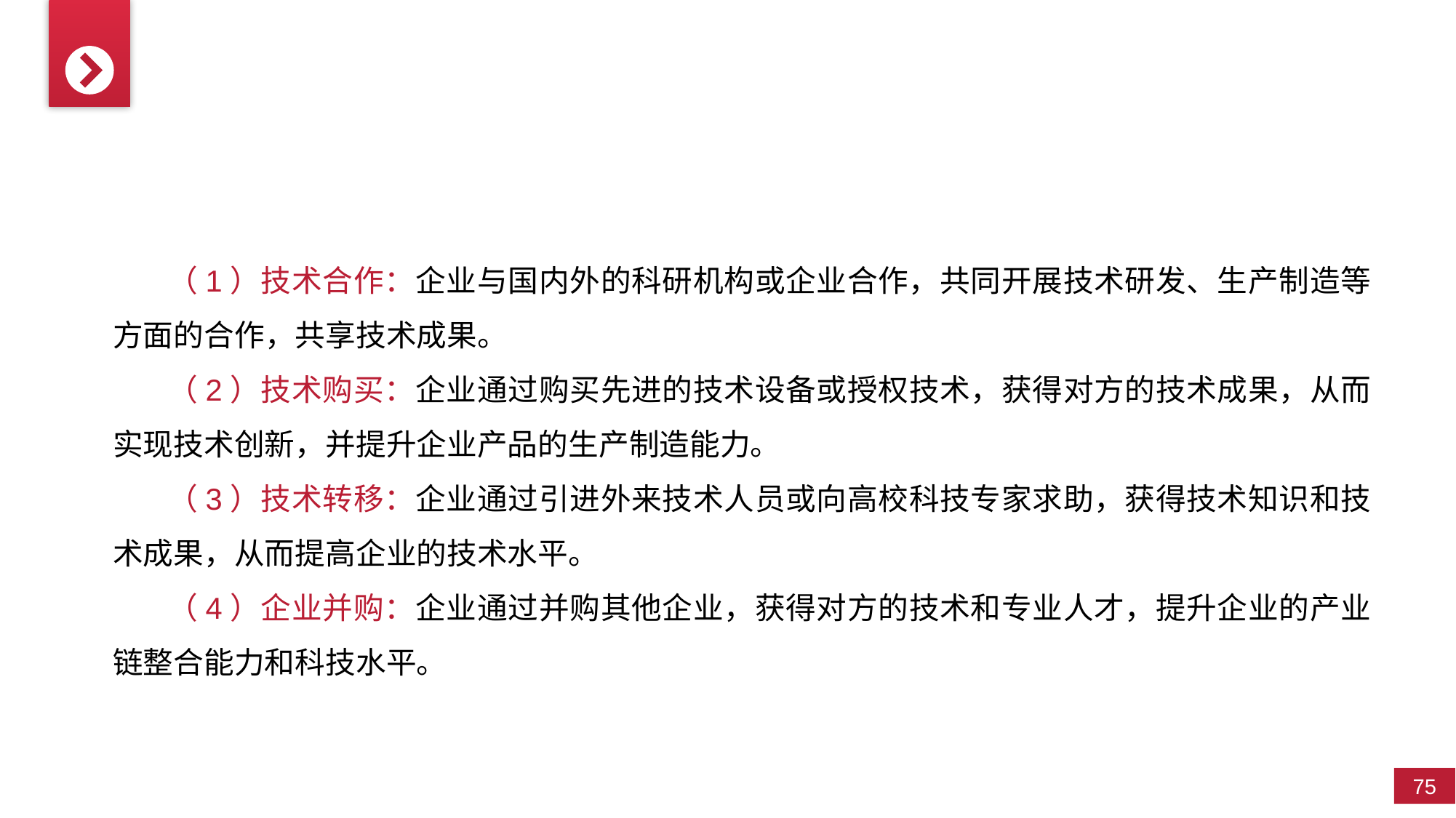

（1）技术合作：企业与国内外的科研机构或企业合作，共同开展技术研发、生产制造等方面的合作，共享技术成果。
（2）技术购买：企业通过购买先进的技术设备或授权技术，获得对方的技术成果，从而实现技术创新，并提升企业产品的生产制造能力。
（3）技术转移：企业通过引进外来技术人员或向高校科技专家求助，获得技术知识和技术成果，从而提高企业的技术水平。
（4）企业并购：企业通过并购其他企业，获得对方的技术和专业人才，提升企业的产业链整合能力和科技水平。